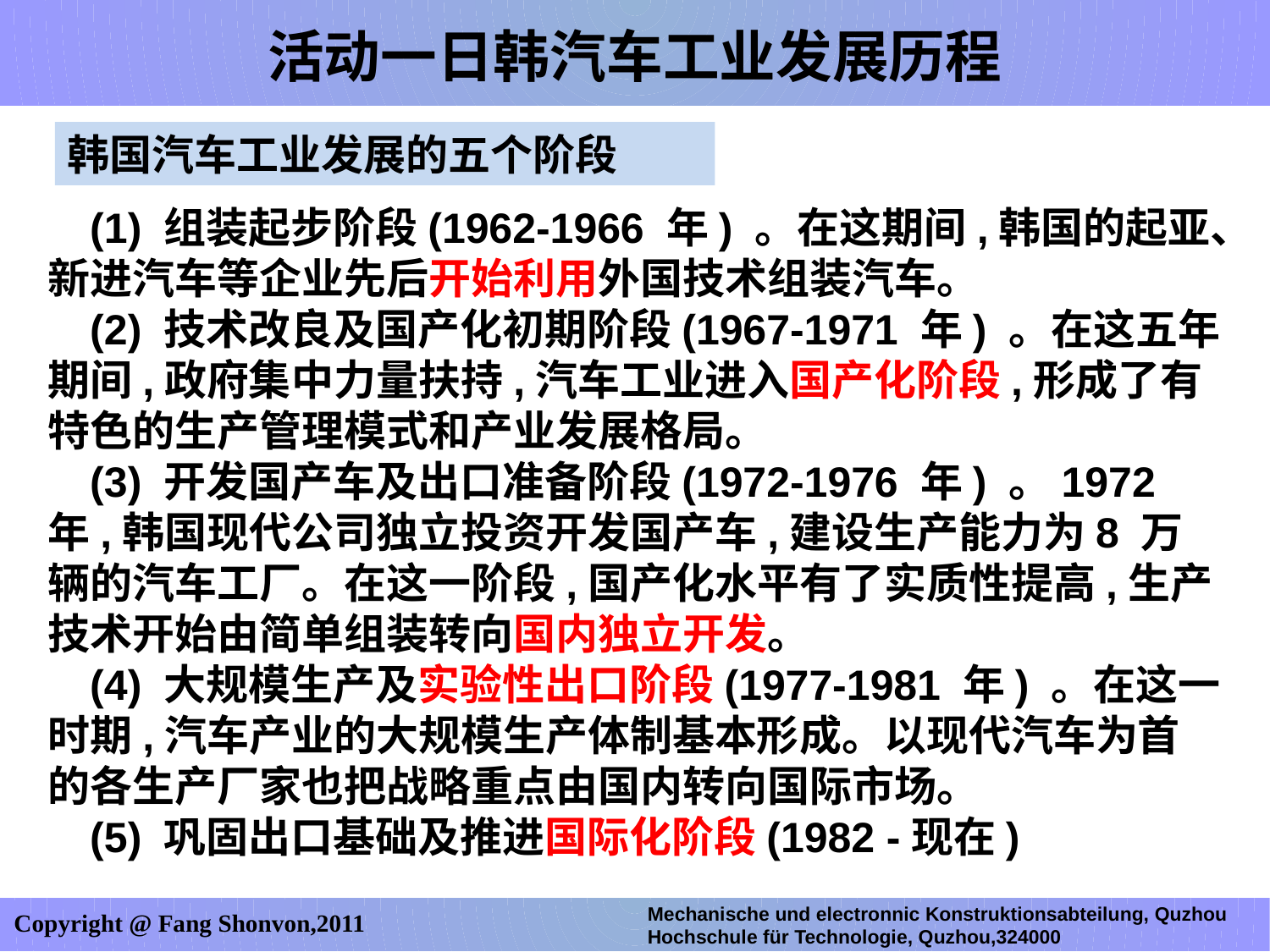

活动一日韩汽车工业发展历程
韩国汽车工业发展的五个阶段
(1) 组装起步阶段(1962-1966 年) 。在这期间,韩国的起亚、新进汽车等企业先后开始利用外国技术组装汽车。
(2) 技术改良及国产化初期阶段(1967-1971 年) 。在这五年期间,政府集中力量扶持,汽车工业进入国产化阶段,形成了有特色的生产管理模式和产业发展格局。
(3) 开发国产车及出口准备阶段(1972-1976 年) 。1972 年,韩国现代公司独立投资开发国产车,建设生产能力为8 万辆的汽车工厂。在这一阶段,国产化水平有了实质性提高,生产技术开始由简单组装转向国内独立开发。
(4) 大规模生产及实验性出口阶段(1977-1981 年) 。在这一时期,汽车产业的大规模生产体制基本形成。以现代汽车为首的各生产厂家也把战略重点由国内转向国际市场。
(5) 巩固出口基础及推进国际化阶段(1982 -现在)
Mechanische und electronnic Konstruktionsabteilung, Quzhou Hochschule für Technologie, Quzhou,324000

Copyright @ Fang Shonvon,2011